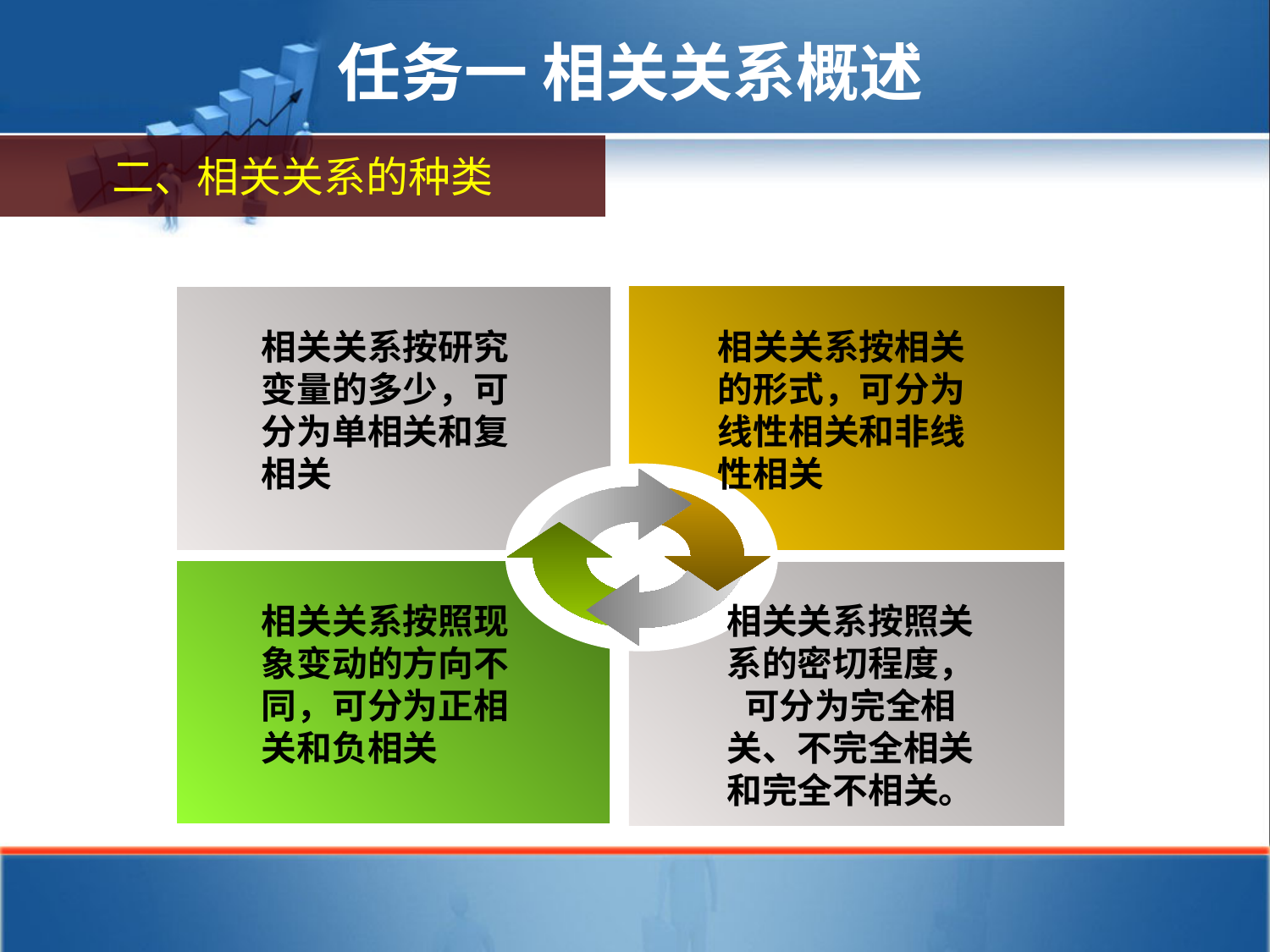

任务一 相关关系概述
二、相关关系的种类

相关关系按研究变量的多少，可分为单相关和复相关
相关关系按相关的形式，可分为线性相关和非线性相关

相关关系按照现象变动的方向不同，可分为正相关和负相关
相关关系按照关系的密切程度，可分为完全相关、不完全相关和完全不相关。